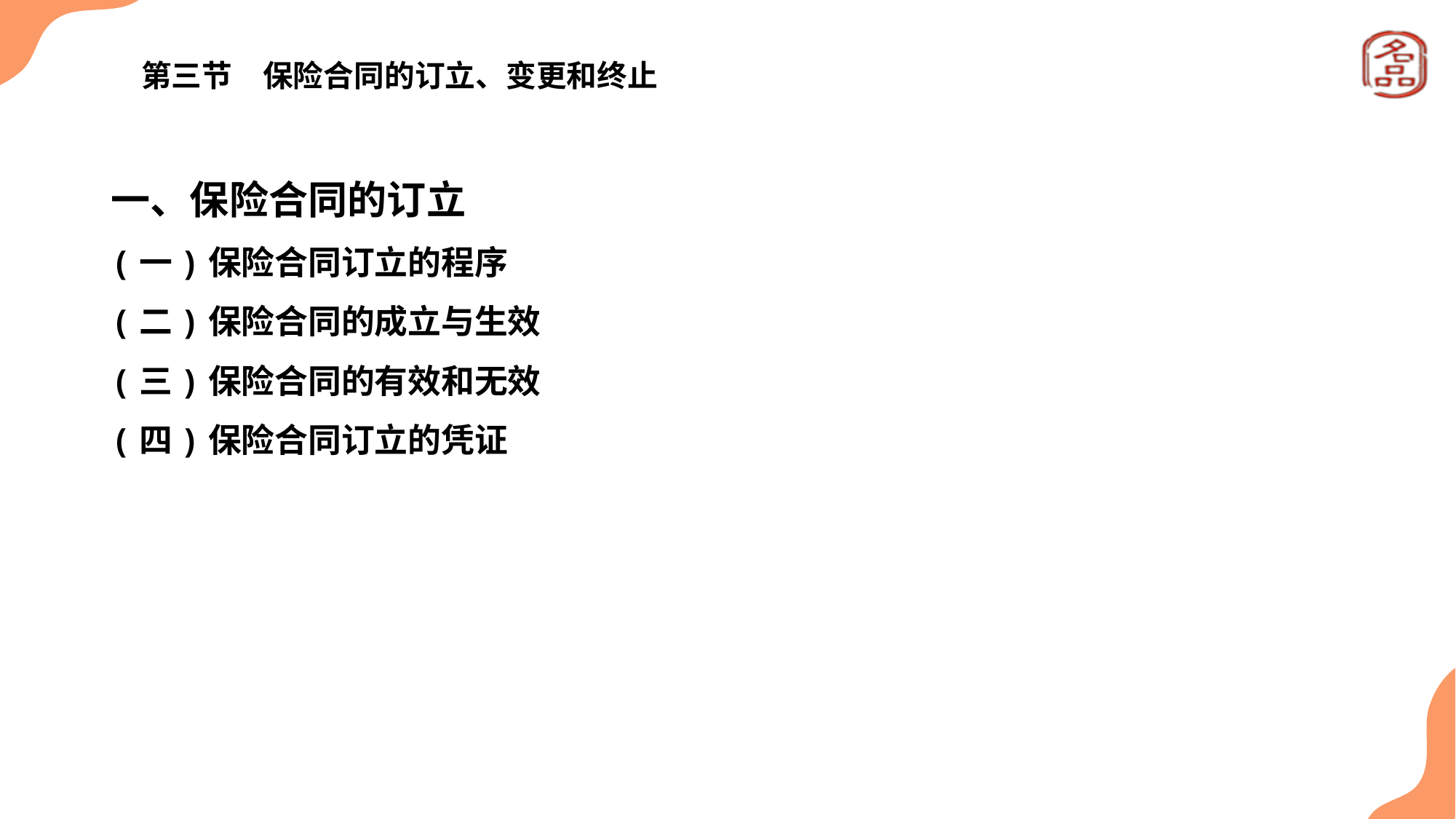

# 第三节　保险合同的订立、变更和终止
一、保险合同的订立
(一)保险合同订立的程序
(二)保险合同的成立与生效
(三)保险合同的有效和无效
(四)保险合同订立的凭证